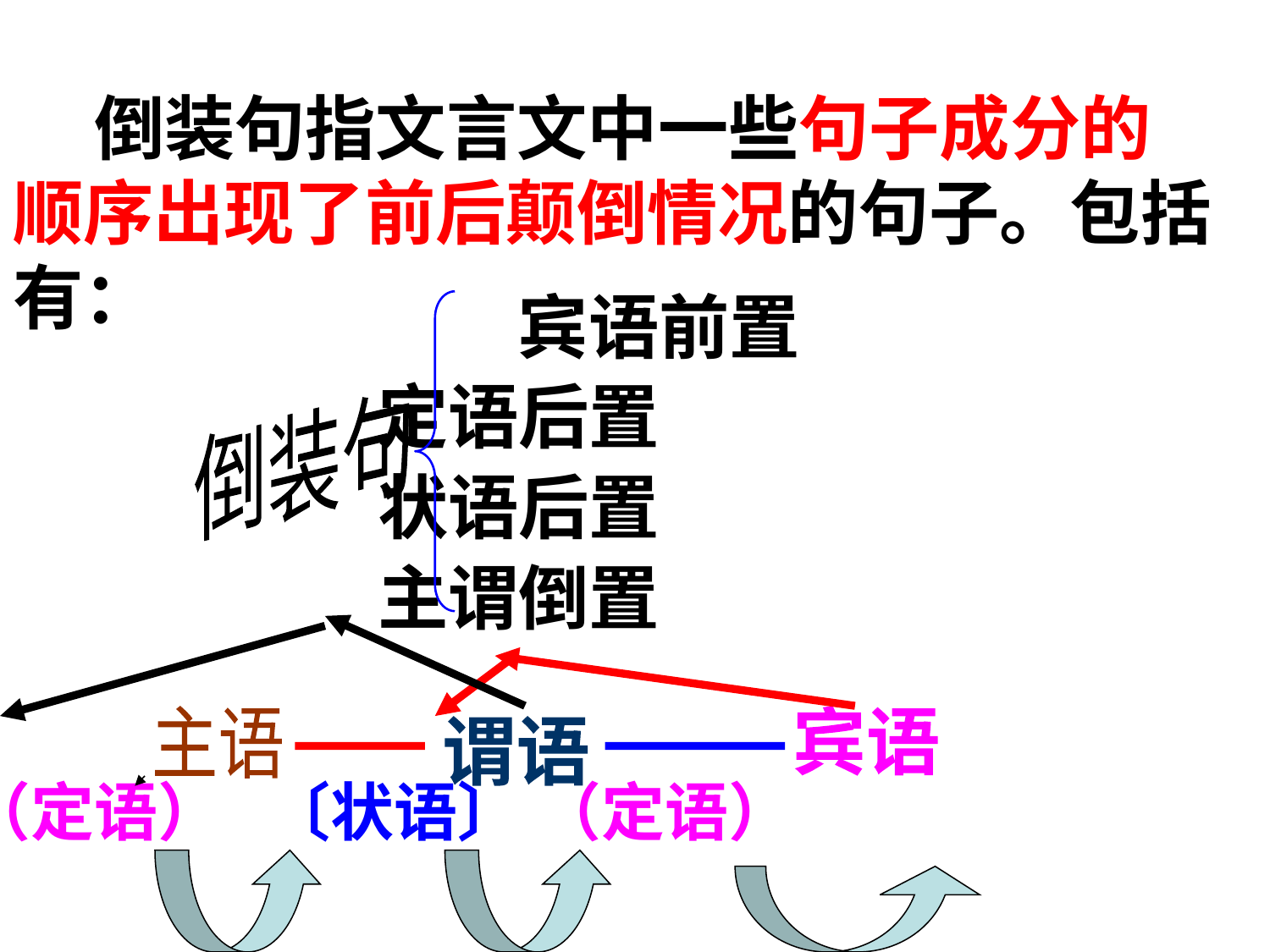

# 倒装句指文言文中一些句子成分的顺序出现了前后颠倒情况的句子。包括有：
                     宾语前置
            定语后置
            状语后置
            主谓倒置

倒装句

主语
宾语
谓语

（定语）
〔状语〕
（定语）